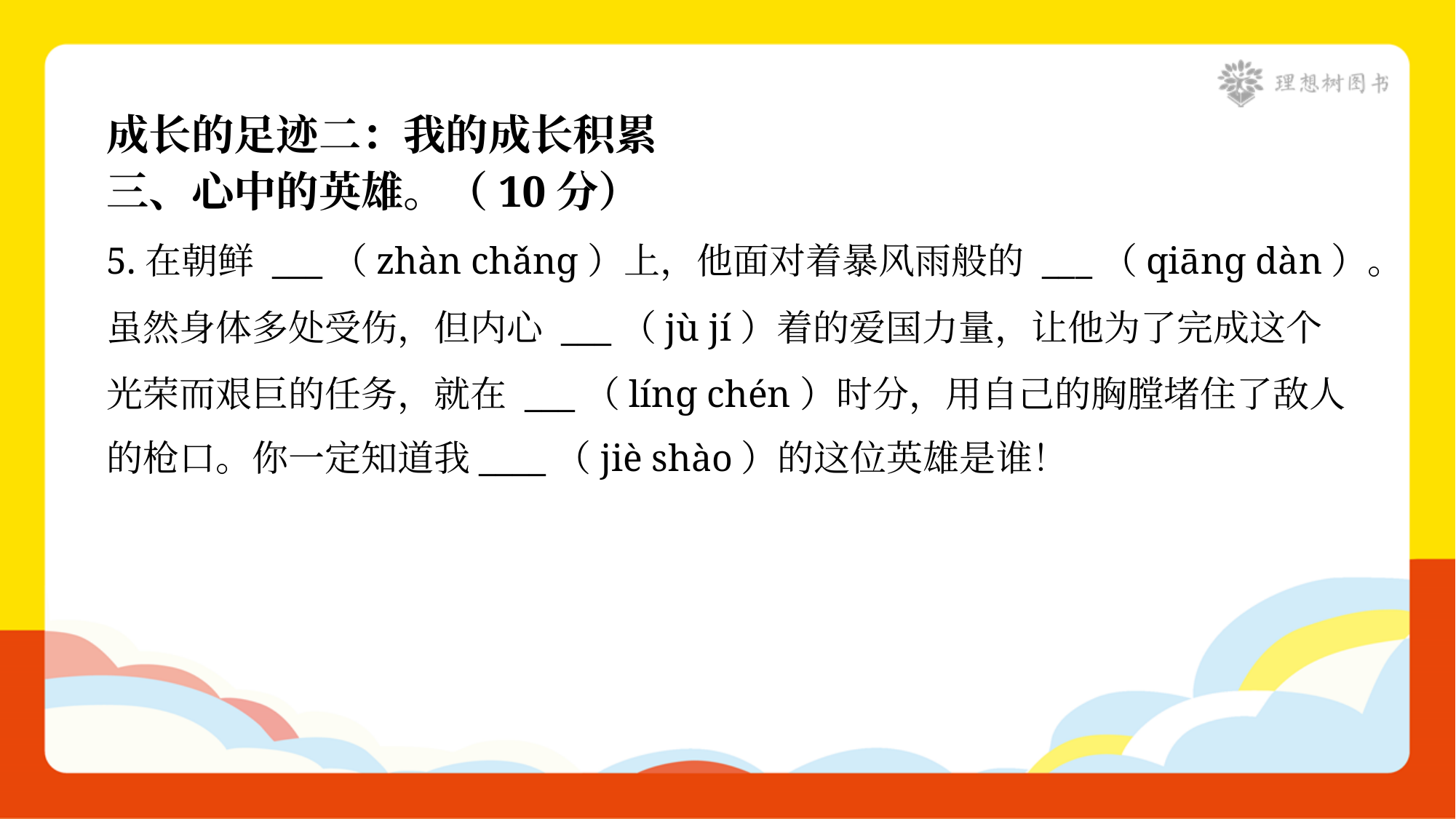

成长的足迹二：我的成长积累
三、心中的英雄。（10分）
5.在朝鲜 ___（zhàn chǎnɡ）上，他面对着暴风雨般的 ___（qiānɡ dàn）。
虽然身体多处受伤，但内心 ___（jù jí）着的爱国力量，让他为了完成这个
光荣而艰巨的任务，就在 ___（línɡ chén）时分，用自己的胸膛堵住了敌人
的枪口。你一定知道我____（jiè shào）的这位英雄是谁！